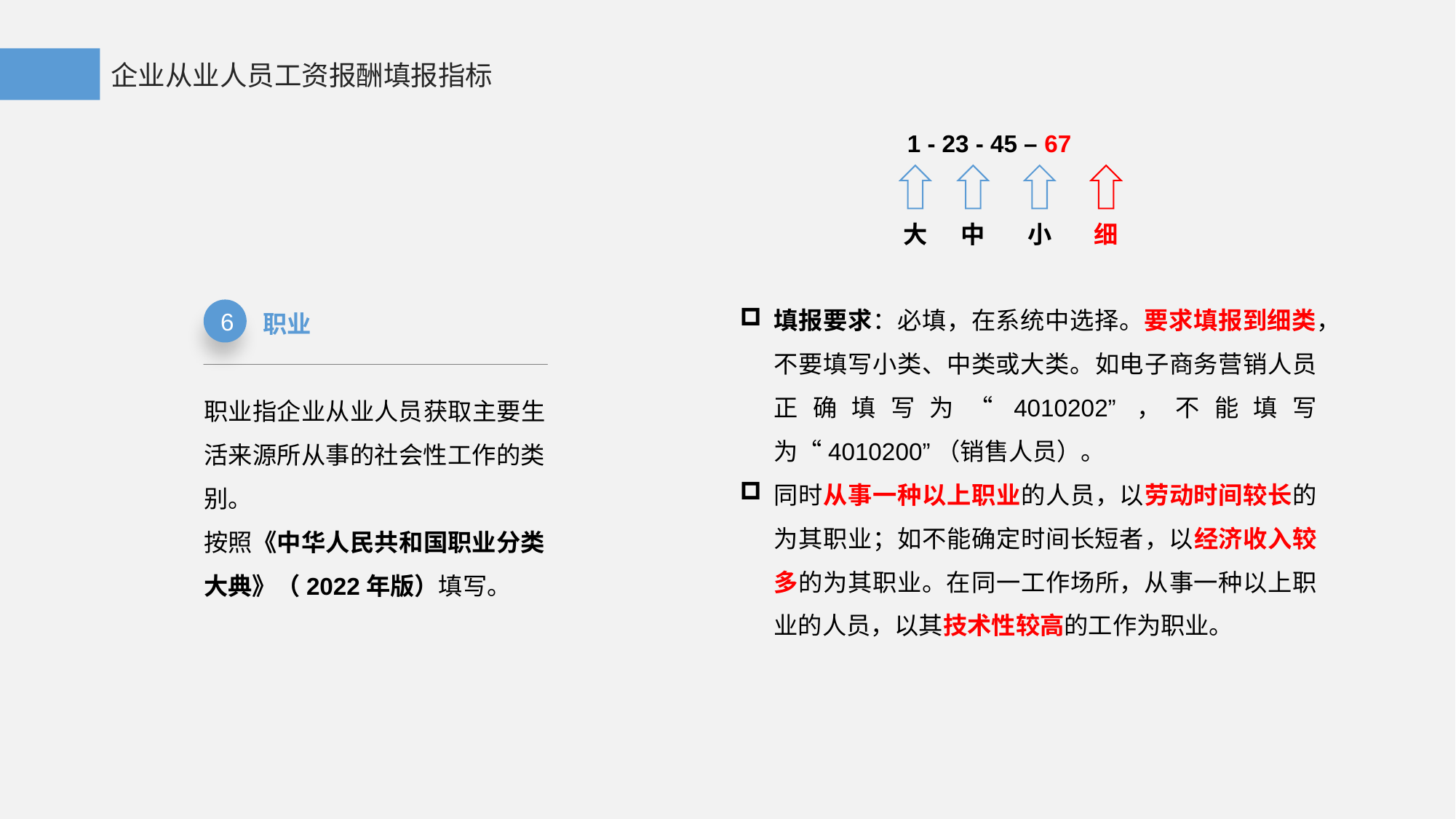

企业从业人员工资报酬填报指标
1 - 23 - 45 – 67

大
中
小
细
填报要求：必填，在系统中选择。要求填报到细类，不要填写小类、中类或大类。如电子商务营销人员正确填写为“4010202”，不能填写为“4010200”（销售人员）。
同时从事一种以上职业的人员，以劳动时间较长的为其职业；如不能确定时间长短者，以经济收入较多的为其职业。在同一工作场所，从事一种以上职业的人员，以其技术性较高的工作为职业。
6
职业
职业指企业从业人员获取主要生活来源所从事的社会性工作的类别。
按照《中华人民共和国职业分类大典》（2022年版）填写。

42